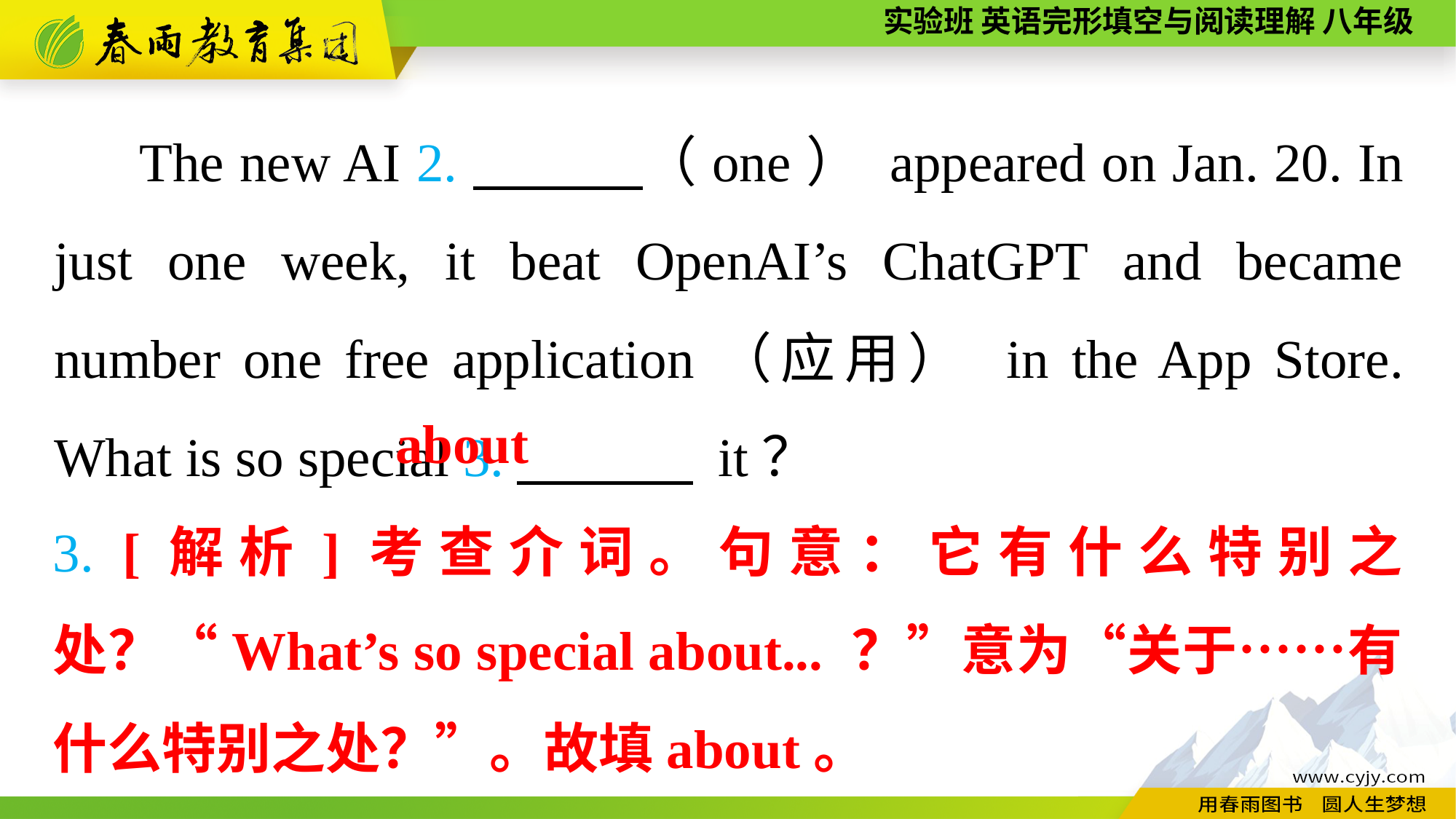

The new AI 2.　　　（one） appeared on Jan. 20. In just one week, it beat OpenAI’s ChatGPT and became number one free application（应用） in the App Store. What is so special 3.　　　  it？
about
3. [解析]考查介词。句意：它有什么特别之处？“What’s so special about... ？”意为“关于……有什么特别之处？”。故填about。